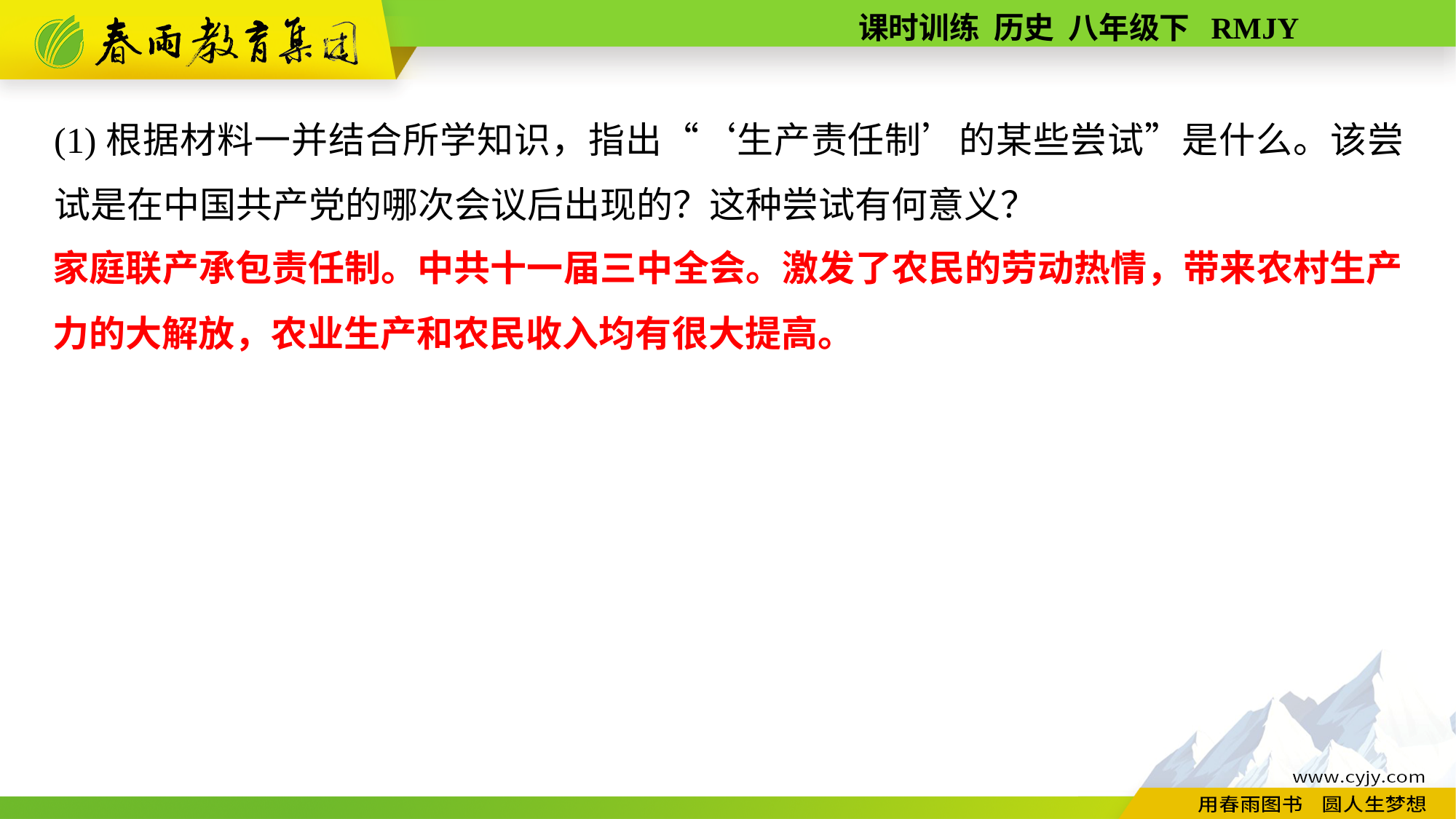

(1)根据材料一并结合所学知识，指出“‘生产责任制’的某些尝试”是什么。该尝试是在中国共产党的哪次会议后出现的？这种尝试有何意义？
家庭联产承包责任制。中共十一届三中全会。激发了农民的劳动热情，带来农村生产力的大解放，农业生产和农民收入均有很大提高。